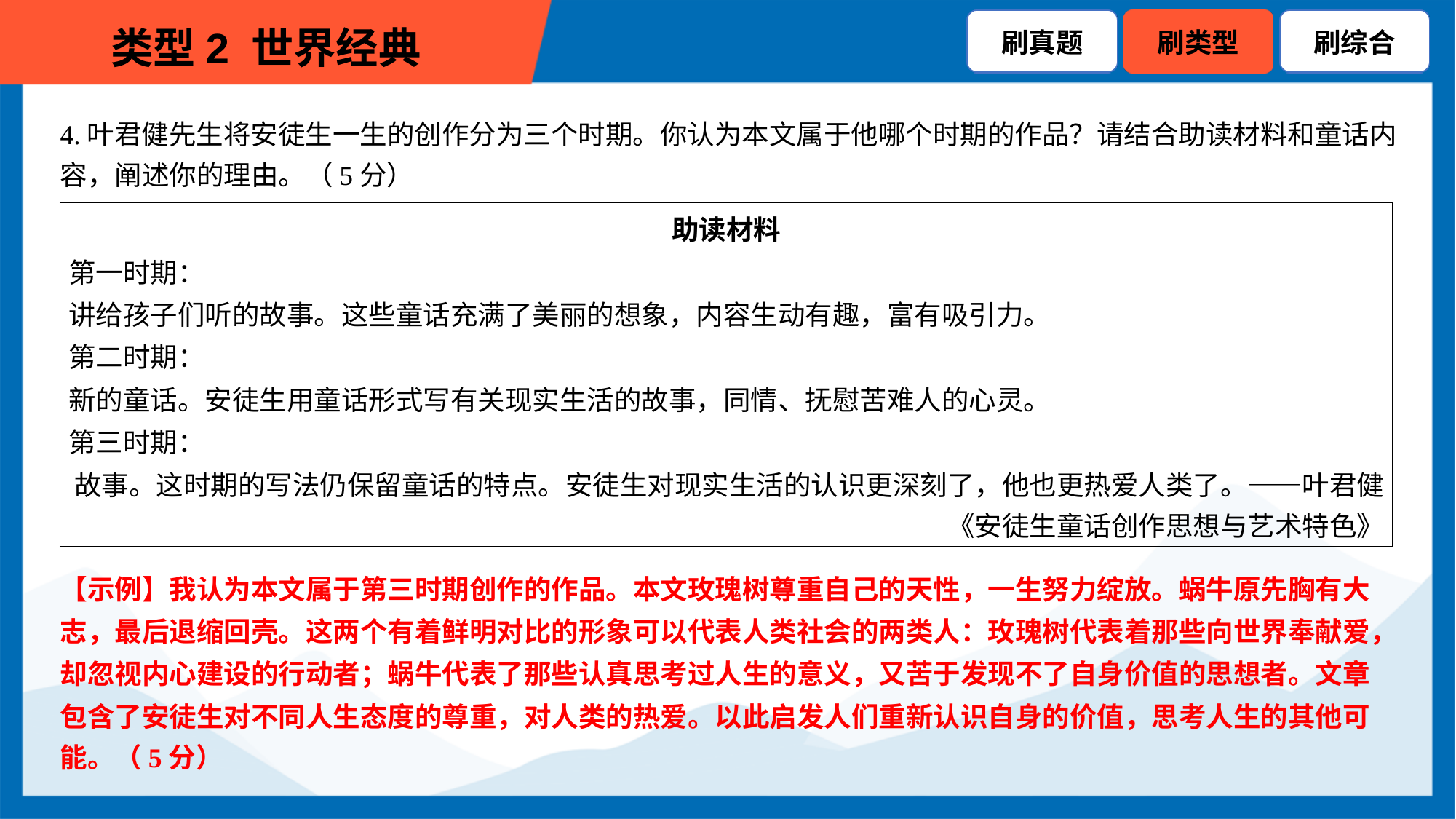

4.叶君健先生将安徒生一生的创作分为三个时期。你认为本文属于他哪个时期的作品？请结合助读材料和童话内
容，阐述你的理由。（5分）
| 助读材料 第一时期： 讲给孩子们听的故事。这些童话充满了美丽的想象，内容生动有趣，富有吸引力。 第二时期： 新的童话。安徒生用童话形式写有关现实生活的故事，同情、抚慰苦难人的心灵。 第三时期： 故事。这时期的写法仍保留童话的特点。安徒生对现实生活的认识更深刻了，他也更热爱人类了。——叶君健 《安徒生童话创作思想与艺术特色》 |
| --- |
【示例】我认为本文属于第三时期创作的作品。本文玫瑰树尊重自己的天性，一生努力绽放。蜗牛原先胸有大
志，最后退缩回壳。这两个有着鲜明对比的形象可以代表人类社会的两类人：玫瑰树代表着那些向世界奉献爱，
却忽视内心建设的行动者；蜗牛代表了那些认真思考过人生的意义，又苦于发现不了自身价值的思想者。文章
包含了安徒生对不同人生态度的尊重，对人类的热爱。以此启发人们重新认识自身的价值，思考人生的其他可
能。（5分）